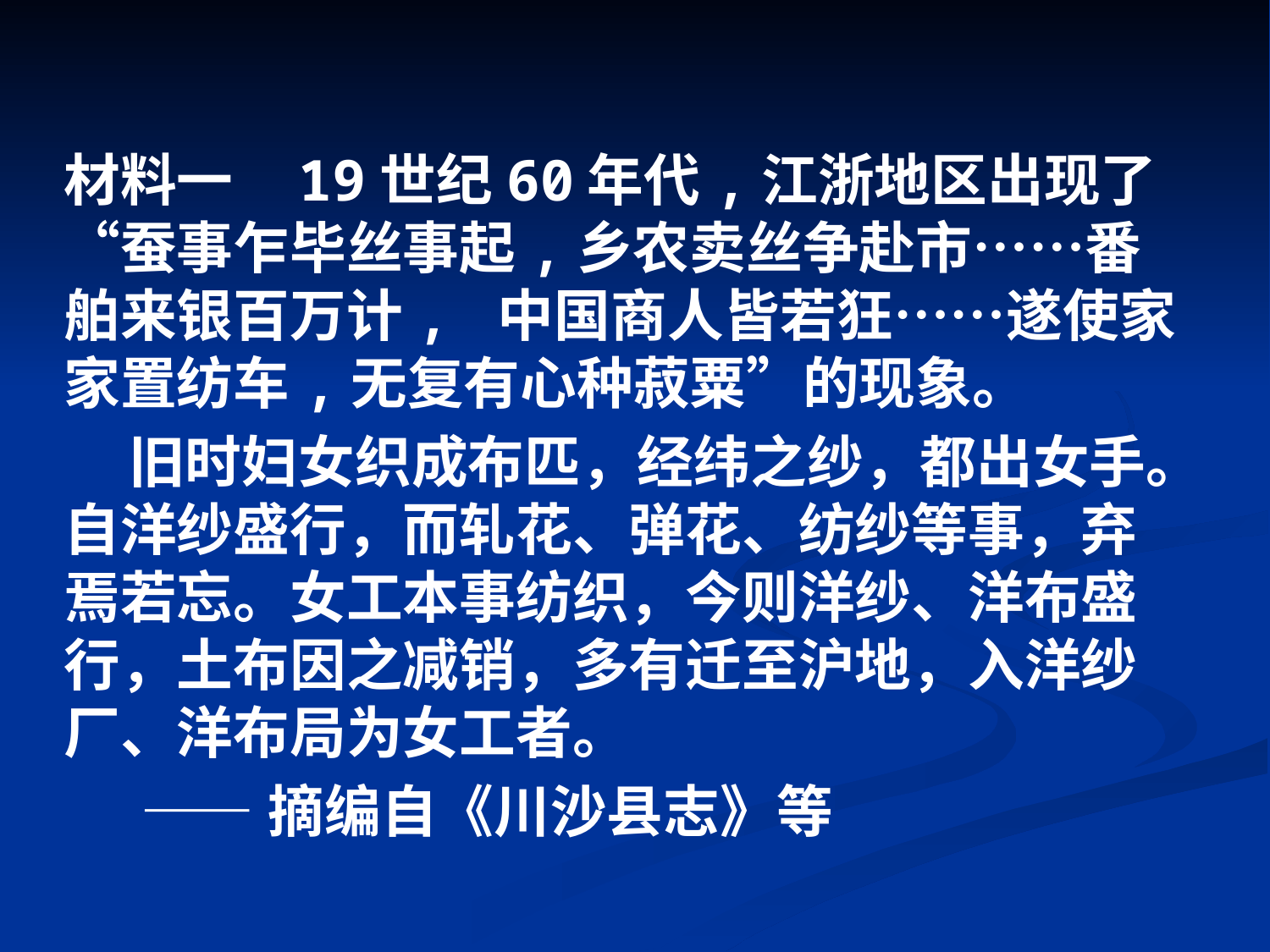

材料一    19世纪60年代,江浙地区出现了“蚕事乍毕丝事起,乡农卖丝争赴市……番舶来银百万计, 中国商人皆若狂……遂使家家置纺车,无复有心种菽粟”的现象。
    旧时妇女织成布匹，经纬之纱，都出女手。自洋纱盛行，而轧花、弹花、纺纱等事，弃焉若忘。女工本事纺织，今则洋纱、洋布盛行，土布因之减销，多有迁至沪地，入洋纱厂、洋布局为女工者。
      ——摘编自《川沙县志》等